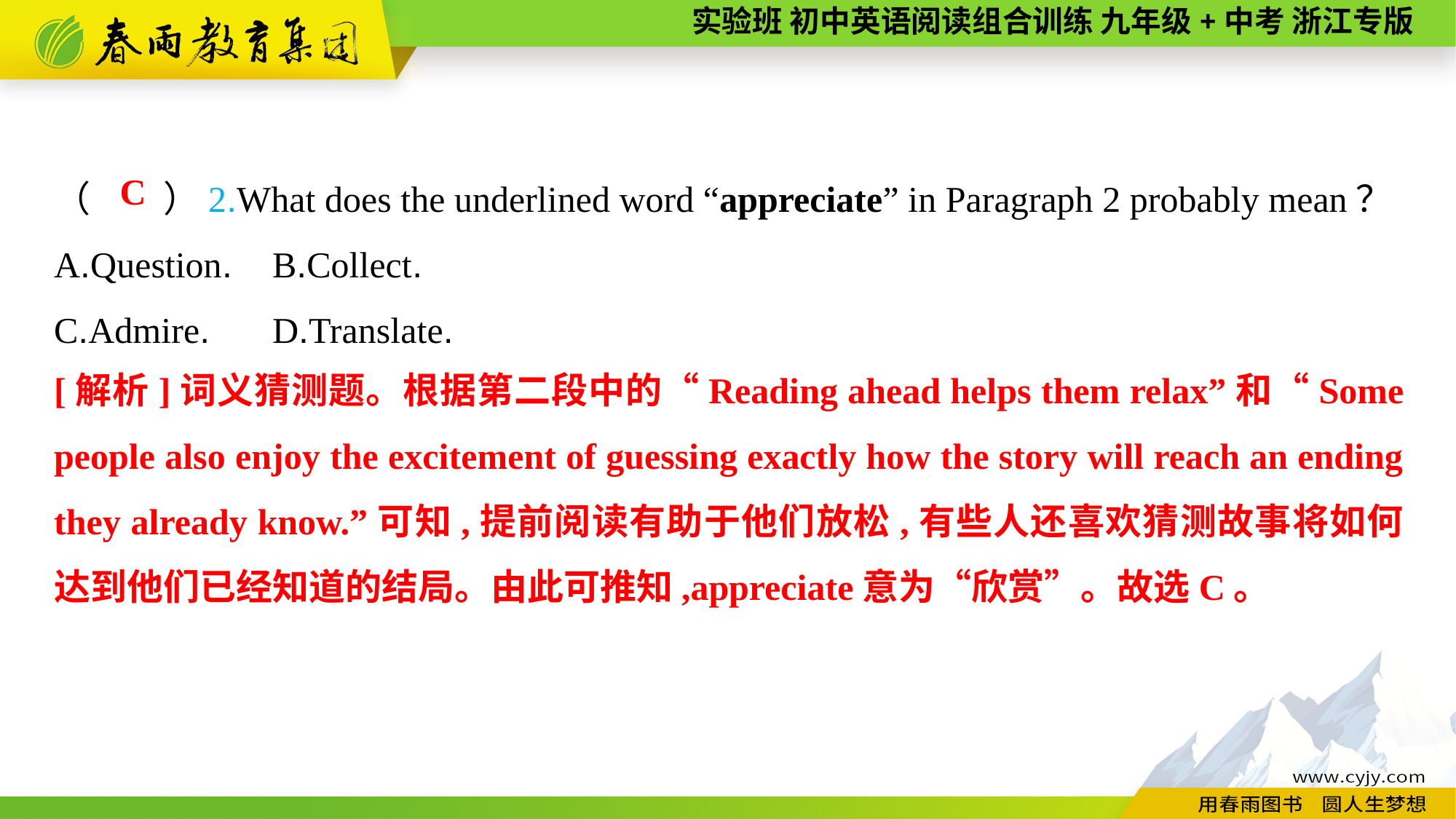

（　　）2.What does the underlined word “appreciate” in Paragraph 2 probably mean？
A.Question.	B.Collect.
C.Admire.	D.Translate.
C
[解析]词义猜测题。根据第二段中的“Reading ahead helps them relax”和“Some people also enjoy the excitement of guessing exactly how the story will reach an ending they already know.”可知,提前阅读有助于他们放松,有些人还喜欢猜测故事将如何达到他们已经知道的结局。由此可推知,appreciate意为“欣赏”。故选C。